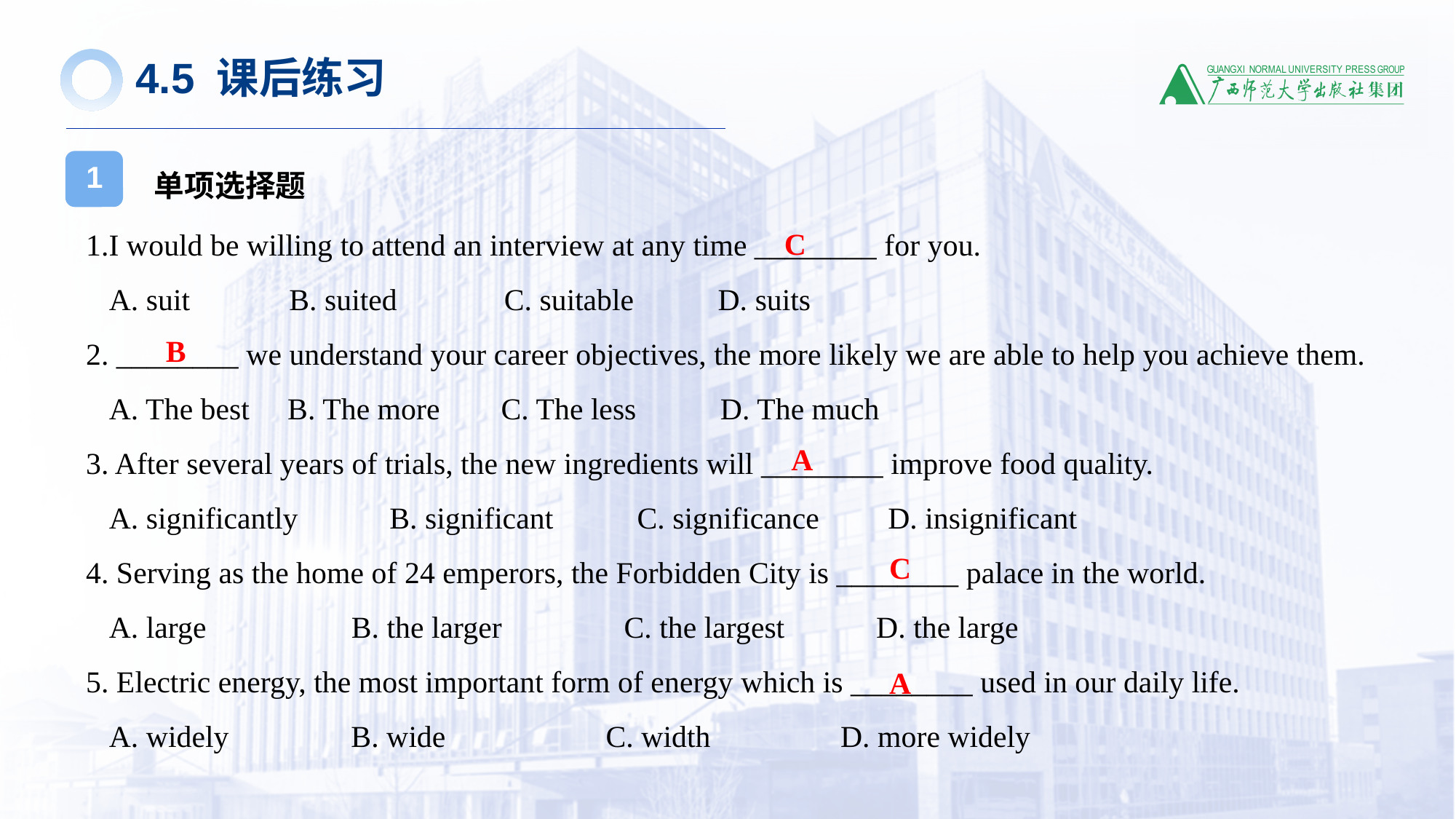

4.5 课后练习

单项选择题

1
1.I would be willing to attend an interview at any time ________ for you.
   A. suit             B. suited              C. suitable           D. suits
2. ________ we understand your career objectives, the more likely we are able to help you achieve them.
   A. The best     B. The more        C. The less           D. The much
3. After several years of trials, the new ingredients will ________ improve food quality.
   A. significantly            B. significant           C. significance         D. insignificant
4. Serving as the home of 24 emperors, the Forbidden City is ________ palace in the world.
   A. large                   B. the larger                C. the largest            D. the large
5. Electric energy, the most important form of energy which is ________ used in our daily life.
   A. widely                B. wide                     C. width                 D. more widely
C
B
A
C
A